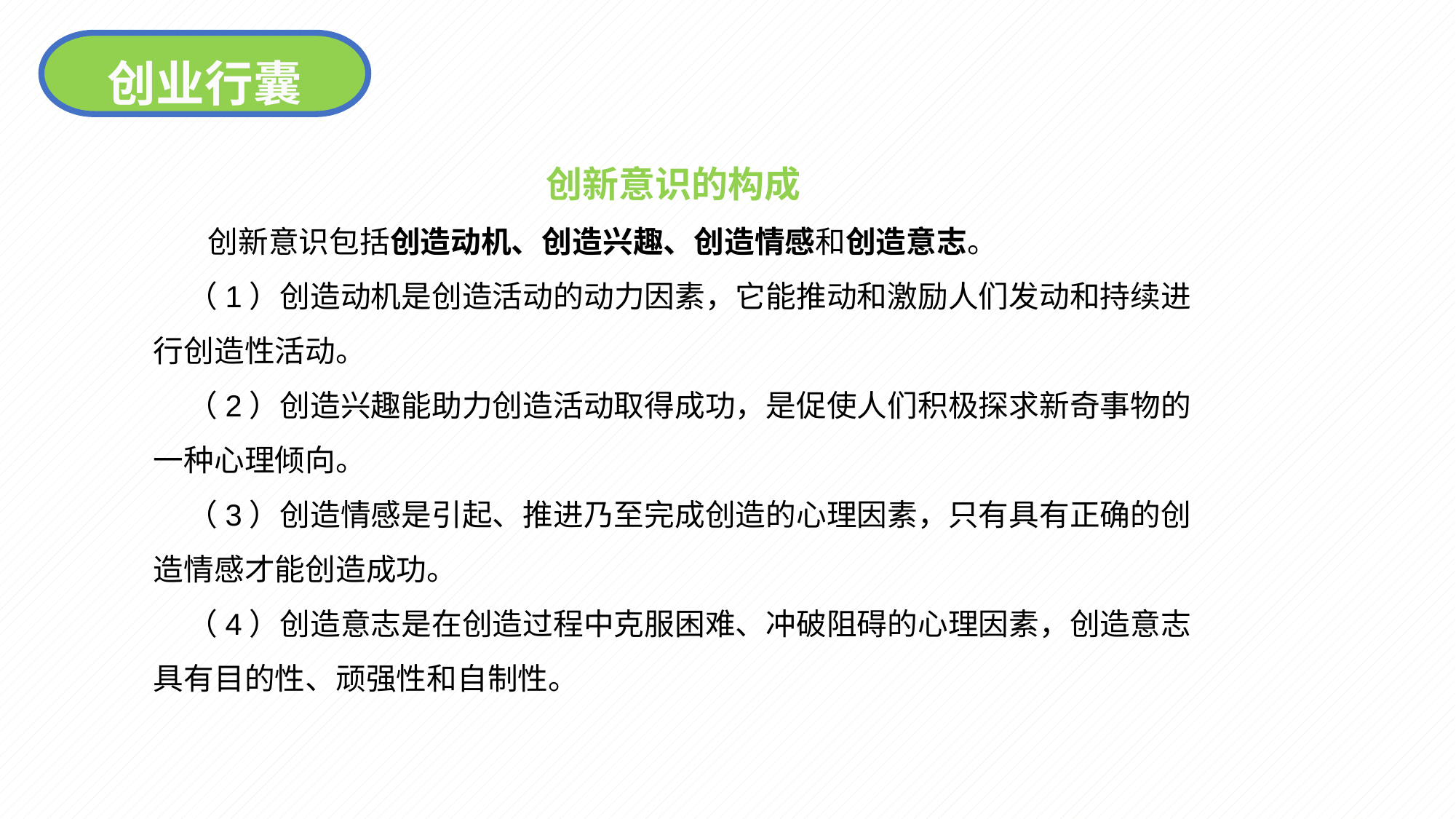

创业行囊

创新意识的构成
       创新意识包括创造动机、创造兴趣、创造情感和创造意志。
    （1）创造动机是创造活动的动力因素，它能推动和激励人们发动和持续进行创造性活动。
    （2）创造兴趣能助力创造活动取得成功，是促使人们积极探求新奇事物的一种心理倾向。
    （3）创造情感是引起、推进乃至完成创造的心理因素，只有具有正确的创造情感才能创造成功。
    （4）创造意志是在创造过程中克服困难、冲破阻碍的心理因素，创造意志具有目的性、顽强性和自制性。